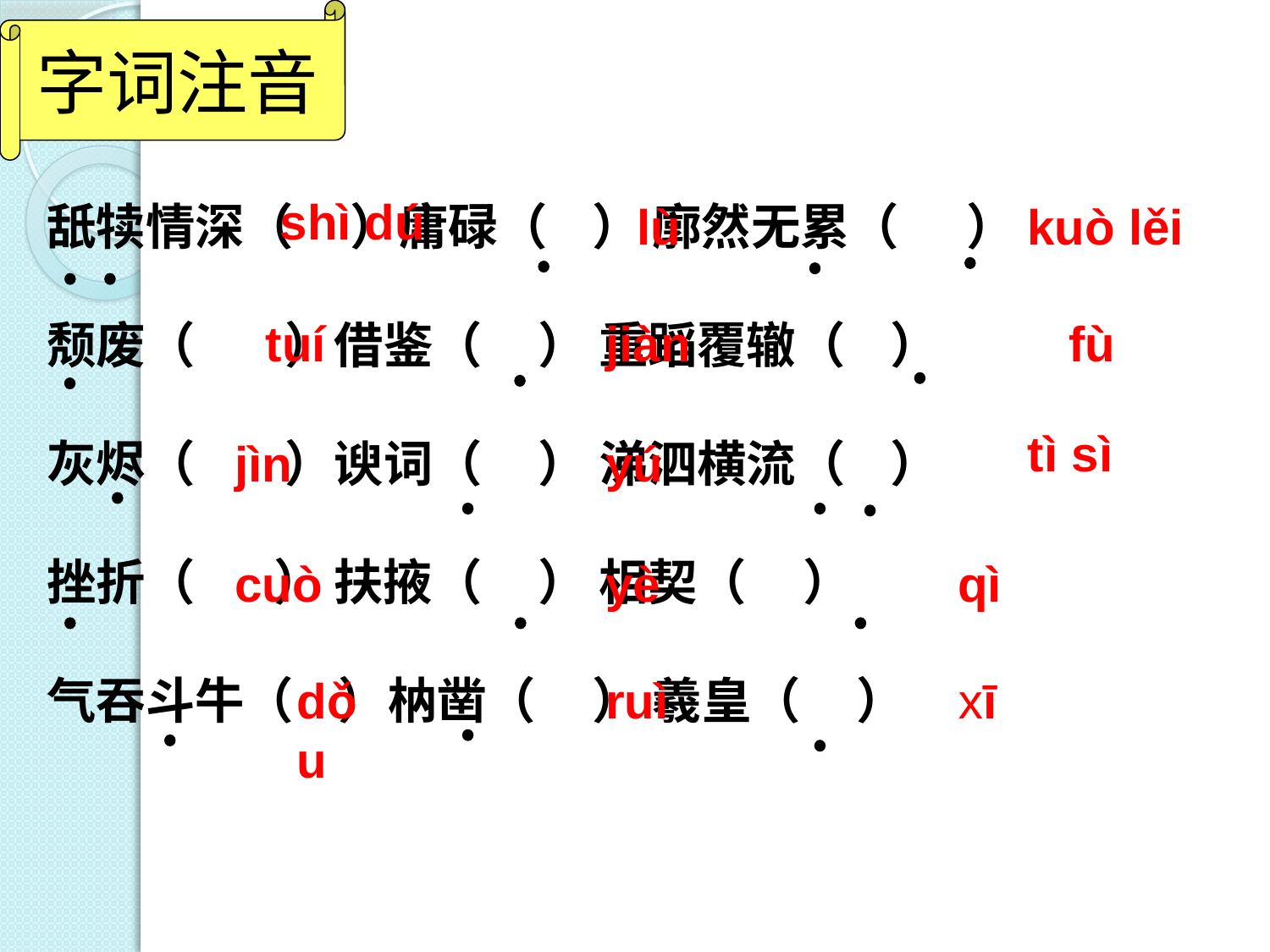

字词注音
shì dú
舐犊情深（     ）庸碌（    ） 廓然无累（      ）

颓废（        ）借鉴（     ） 重蹈覆辙（    ）

灰烬（        ）谀词（     ） 涕泗横流（    ）

挫折（       ） 扶掖（     ） 相契（     ）

气吞斗牛（    ）枘凿（     ） 羲皇（     ）
lù
kuò lěi

tuí
jiàn
fù

tì sì
jìn
yú

cuò
yè
qì

dǒu
ruì
xī